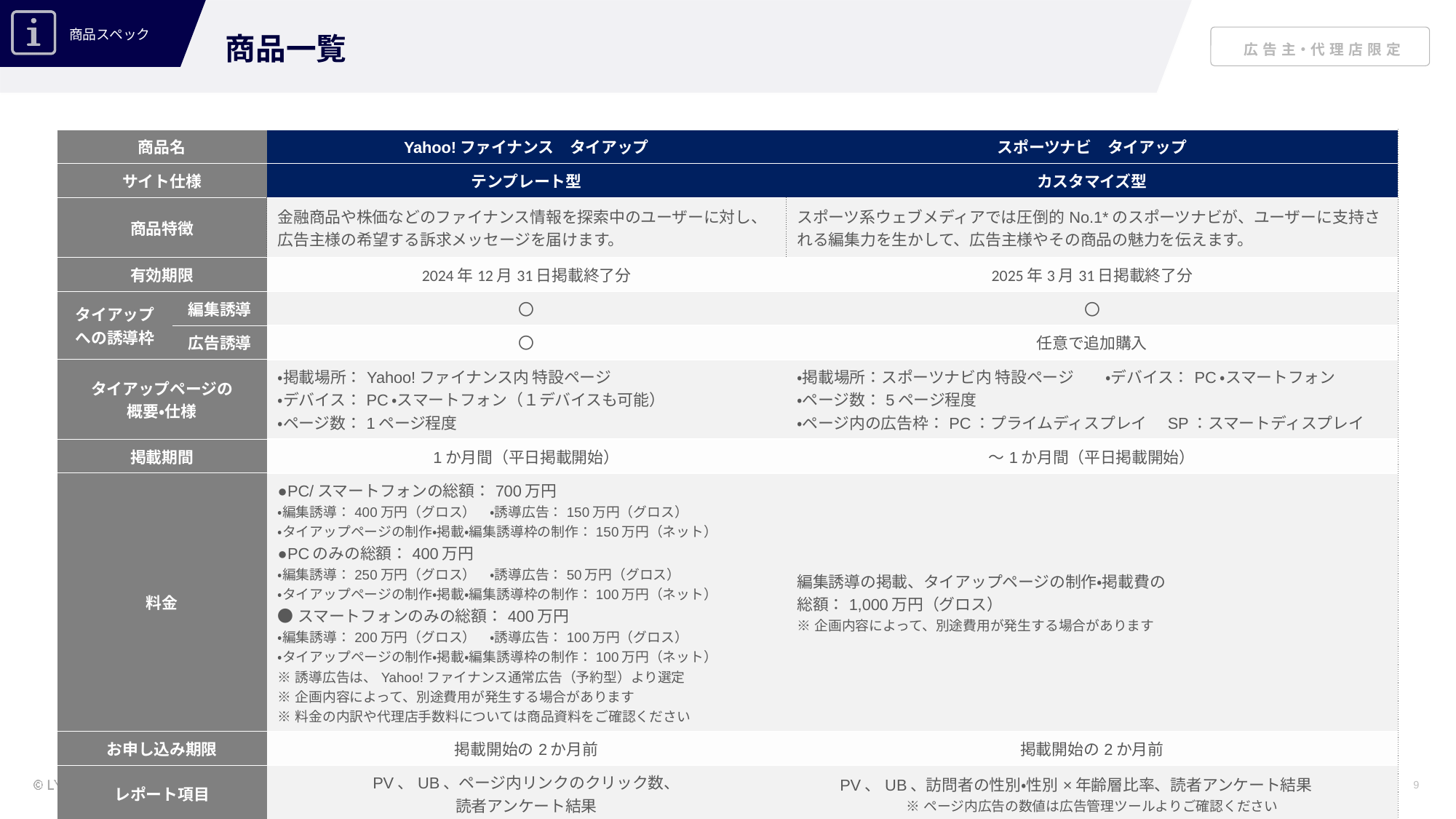

商品一覧
| 商品名 |  | Yahoo!ファイナンス　タイアップ | スポーツナビ　タイアップ |
| --- | --- | --- | --- |
| サイト仕様 |  | テンプレート型 | カスタマイズ型 |
| 商品特徴 |  | 金融商品や株価などのファイナンス情報を探索中のユーザーに対し、広告主様の希望する訴求メッセージを届けます。 | スポーツ系ウェブメディアでは圧倒的No.1\*のスポーツナビが、ユーザーに支持される編集力を生かして、広告主様やその商品の魅力を伝えます。 |
| 有効期限 |  | 2024年12月31日掲載終了分 | 2025年3月31日掲載終了分 |
| タイアップ への誘導枠 | 編集誘導 | 〇 | 〇 |
|  | 広告誘導 | 〇 | 任意で追加購入 |
| タイアップページの 概要・仕様 |  | ・掲載場所：Yahoo!ファイナンス内 特設ページ ・デバイス：PC・スマートフォン（１デバイスも可能） ・ページ数：1ページ程度 | ・掲載場所：スポーツナビ内 特設ページ　　・デバイス：PC・スマートフォン ・ページ数：5ページ程度 ・ページ内の広告枠：PC：プライムディスプレイ　SP：スマートディスプレイ |
| 掲載期間 |  | 1か月間（平日掲載開始） | ～1か月間（平日掲載開始） |
| 料金 |  | ●PC/スマートフォンの総額：700万円 ・編集誘導：400万円（グロス）　・誘導広告：150万円（グロス） ・タイアップページの制作・掲載・編集誘導枠の制作：150万円（ネット） ●PCのみの総額：400万円 ・編集誘導：250万円（グロス）　・誘導広告：50万円（グロス） ・タイアップページの制作・掲載・編集誘導枠の制作：100万円（ネット） ●スマートフォンのみの総額：400万円 ・編集誘導：200万円（グロス）　・誘導広告：100万円（グロス） ・タイアップページの制作・掲載・編集誘導枠の制作：100万円（ネット） ※誘導広告は、Yahoo!ファイナンス通常広告（予約型）より選定 ※企画内容によって、別途費用が発生する場合があります ※料金の内訳や代理店手数料については商品資料をご確認ください | 編集誘導の掲載、タイアップページの制作・掲載費の 総額：1,000万円（グロス） ※企画内容によって、別途費用が発生する場合があります |
| お申し込み期限 |  | 掲載開始の2か月前 | 掲載開始の2か月前 |
| レポート項目 |  | PV、UB、ページ内リンクのクリック数、 読者アンケート結果 | PV、UB、訪問者の性別・性別×年齢層比率、読者アンケート結果　　 ※ページ内広告の数値は広告管理ツールよりご確認ください |
| 備考 |  |  | \*出典：「Nielsen NetView」家庭・職場からのパソコンによるアクセス（重複を含まない）（インターネットアプリの利用を含まない）。「Nielsen Mobile NetView」スマートフォンからのアクセス（アプリの利用を含む）。2020年6月～2020年11月平均利用者数、ブランド及びチャネルレベル、「スポーツ」サブカテゴリ |